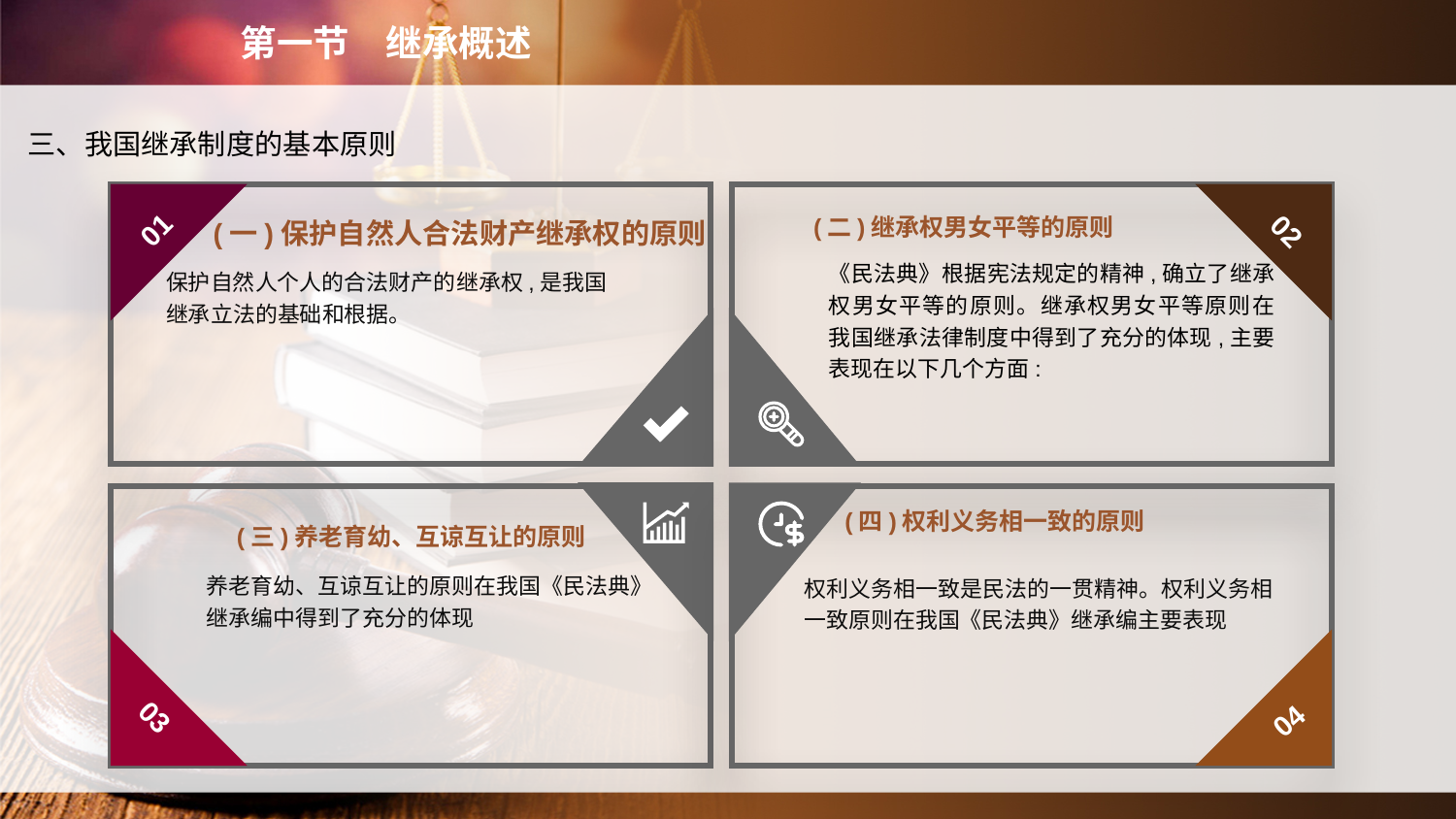

第一节　继承概述
三、我国继承制度的基本原则

(二)继承权男女平等的原则
01
02
(一)保护自然人合法财产继承权的原则
《民法典》根据宪法规定的精神,确立了继承权男女平等的原则。继承权男女平等原则在我国继承法律制度中得到了充分的体现,主要表现在以下几个方面:
保护自然人个人的合法财产的继承权,是我国继承立法的基础和根据。

(四)权利义务相一致的原则

(三)养老育幼、互谅互让的原则
养老育幼、互谅互让的原则在我国《民法典》继承编中得到了充分的体现
权利义务相一致是民法的一贯精神。权利义务相一致原则在我国《民法典》继承编主要表现

03
04